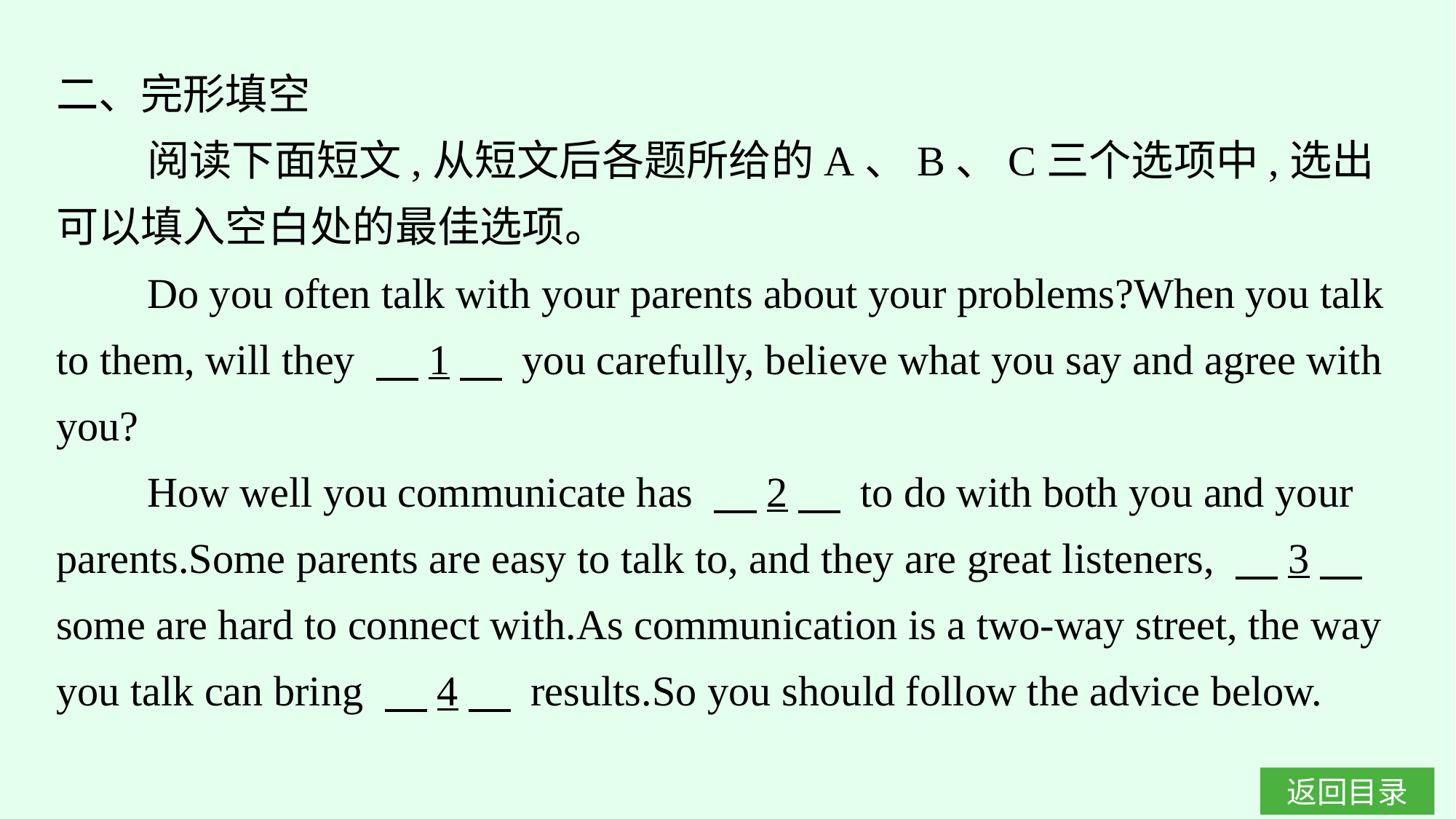

二、完形填空
阅读下面短文,从短文后各题所给的A、B、C三个选项中,选出可以填入空白处的最佳选项。
Do you often talk with your parents about your problems?When you talk to them, will they 　1　 you carefully, believe what you say and agree with you?
How well you communicate has 　2　 to do with both you and your parents.Some parents are easy to talk to, and they are great listeners, 　3　 some are hard to connect with.As communication is a two-way street, the way you talk can bring 　4　 results.So you should follow the advice below.